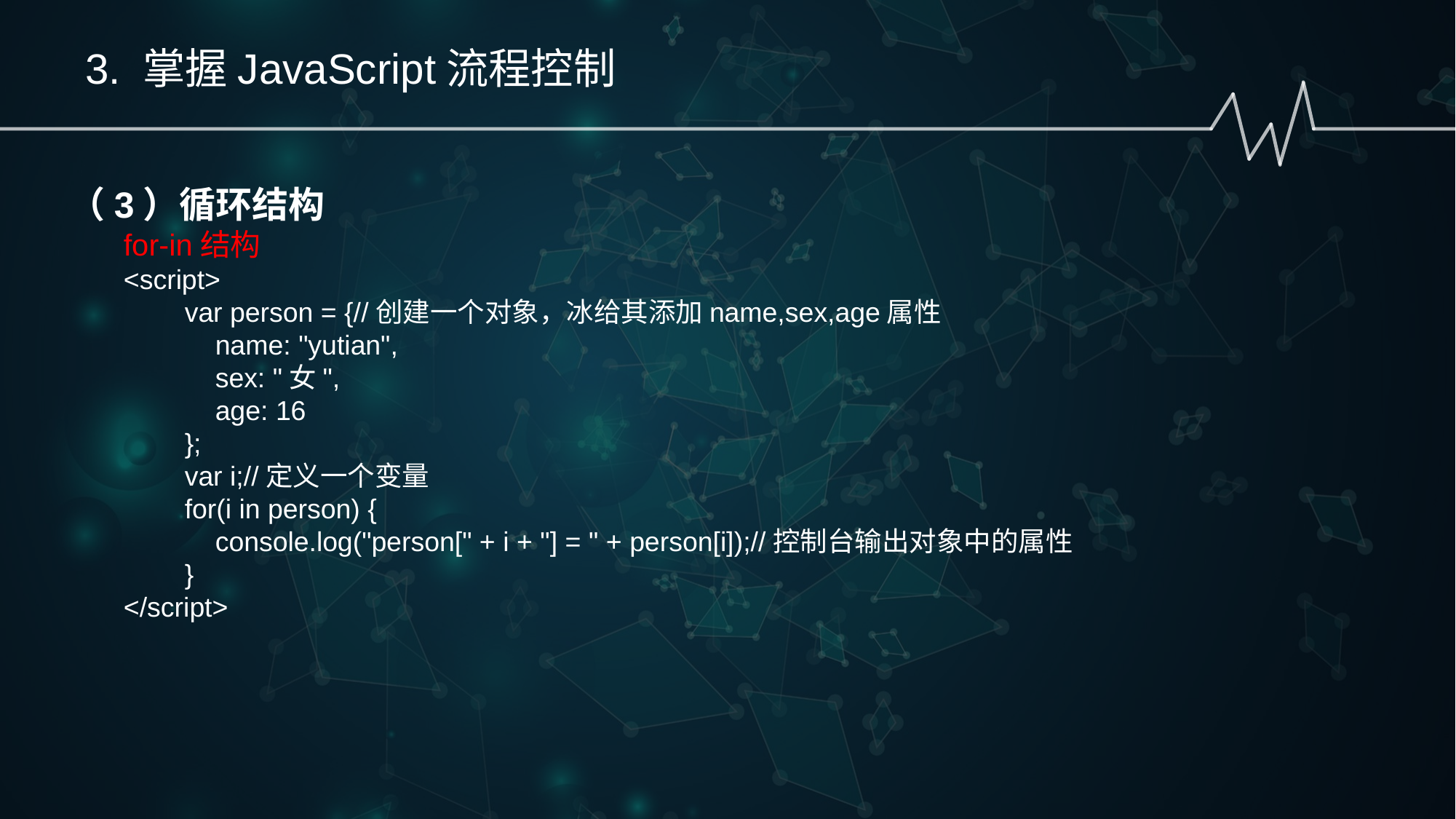

3. 掌握JavaScript流程控制
（3）循环结构
for-in结构
<script>
        var person = {//创建一个对象，冰给其添加name,sex,age属性
            name: "yutian",
            sex: "女",
            age: 16
        };
        var i;//定义一个变量
        for(i in person) {
            console.log("person[" + i + "] = " + person[i]);//控制台输出对象中的属性
        }
</script>